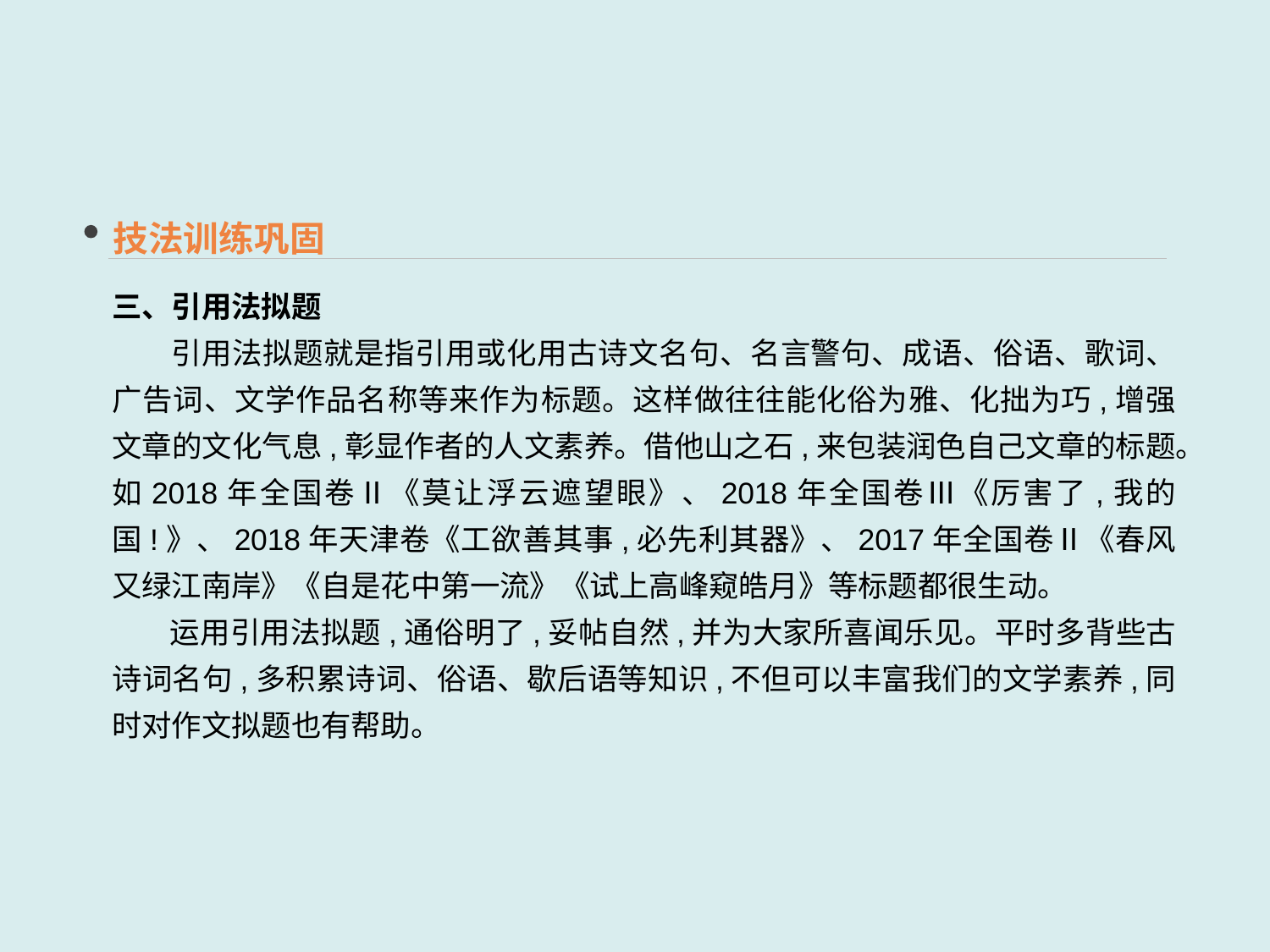

技法训练巩固

三、引用法拟题
       引用法拟题就是指引用或化用古诗文名句、名言警句、成语、俗语、歌词、广告词、文学作品名称等来作为标题。这样做往往能化俗为雅、化拙为巧,增强文章的文化气息,彰显作者的人文素养。借他山之石,来包装润色自己文章的标题。如2018年全国卷Ⅱ《莫让浮云遮望眼》、2018年全国卷Ⅲ《厉害了,我的国!》、2018年天津卷《工欲善其事,必先利其器》、2017年全国卷Ⅱ《春风又绿江南岸》《自是花中第一流》《试上高峰窥皓月》等标题都很生动。
       运用引用法拟题,通俗明了,妥帖自然,并为大家所喜闻乐见。平时多背些古诗词名句,多积累诗词、俗语、歇后语等知识,不但可以丰富我们的文学素养,同时对作文拟题也有帮助。